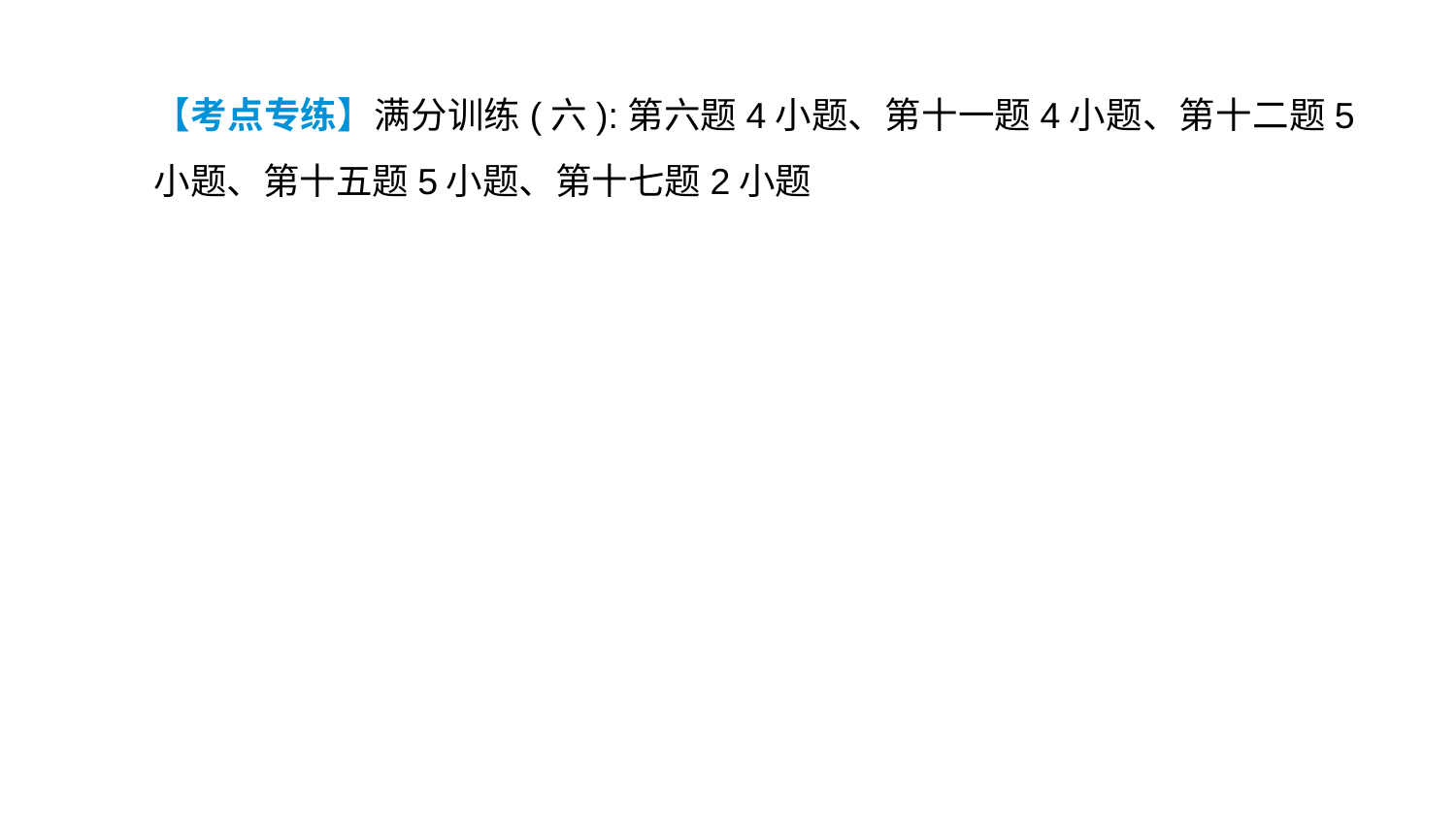

【考点专练】满分训练(六):第六题4小题、第十一题4小题、第十二题5小题、第十五题5小题、第十七题2小题